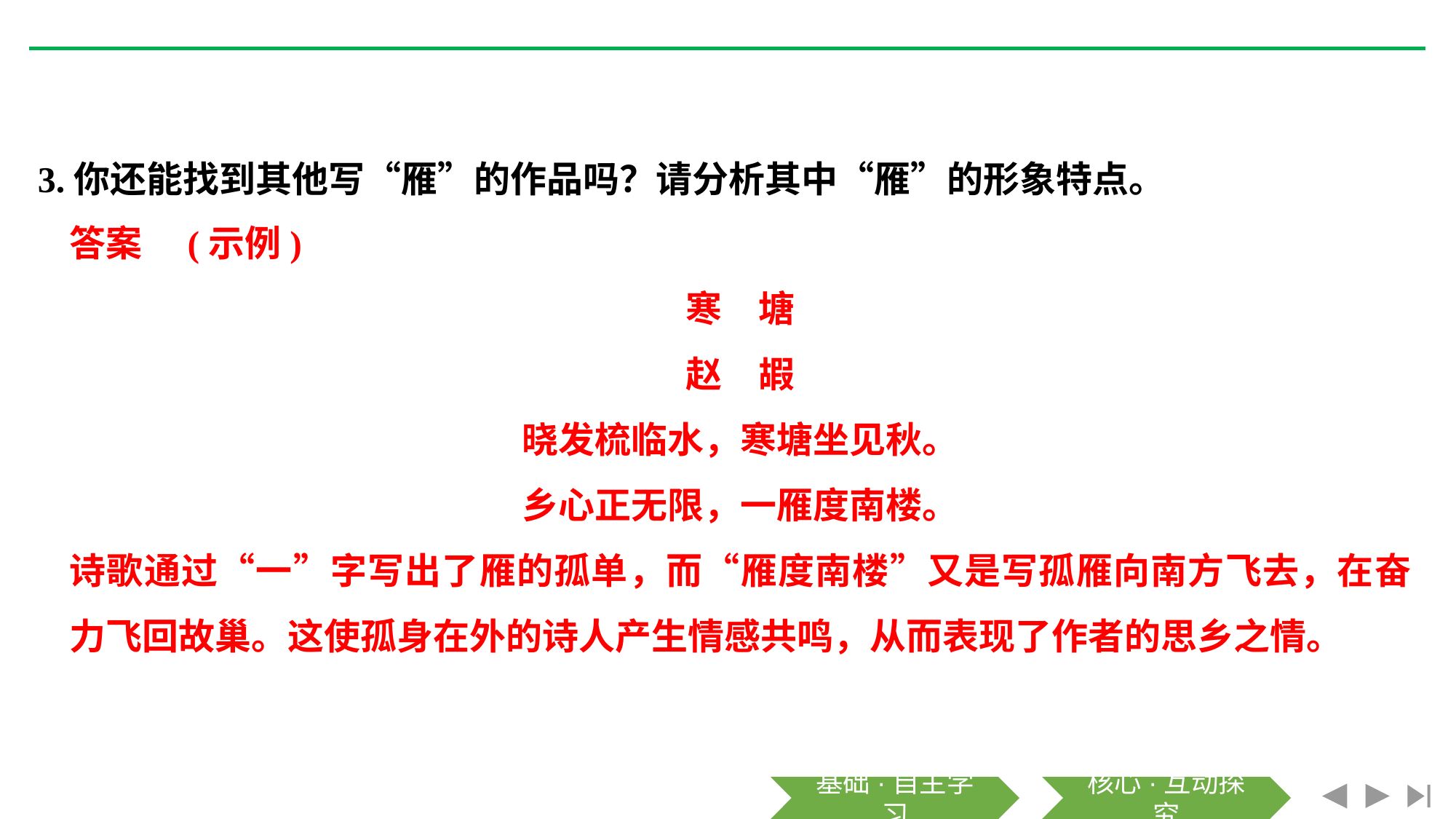

3.你还能找到其他写“雁”的作品吗？请分析其中“雁”的形象特点。
答案　(示例)
寒　塘
赵　嘏
晓发梳临水，寒塘坐见秋。
乡心正无限，一雁度南楼。
诗歌通过“一”字写出了雁的孤单，而“雁度南楼”又是写孤雁向南方飞去，在奋力飞回故巢。这使孤身在外的诗人产生情感共鸣，从而表现了作者的思乡之情。